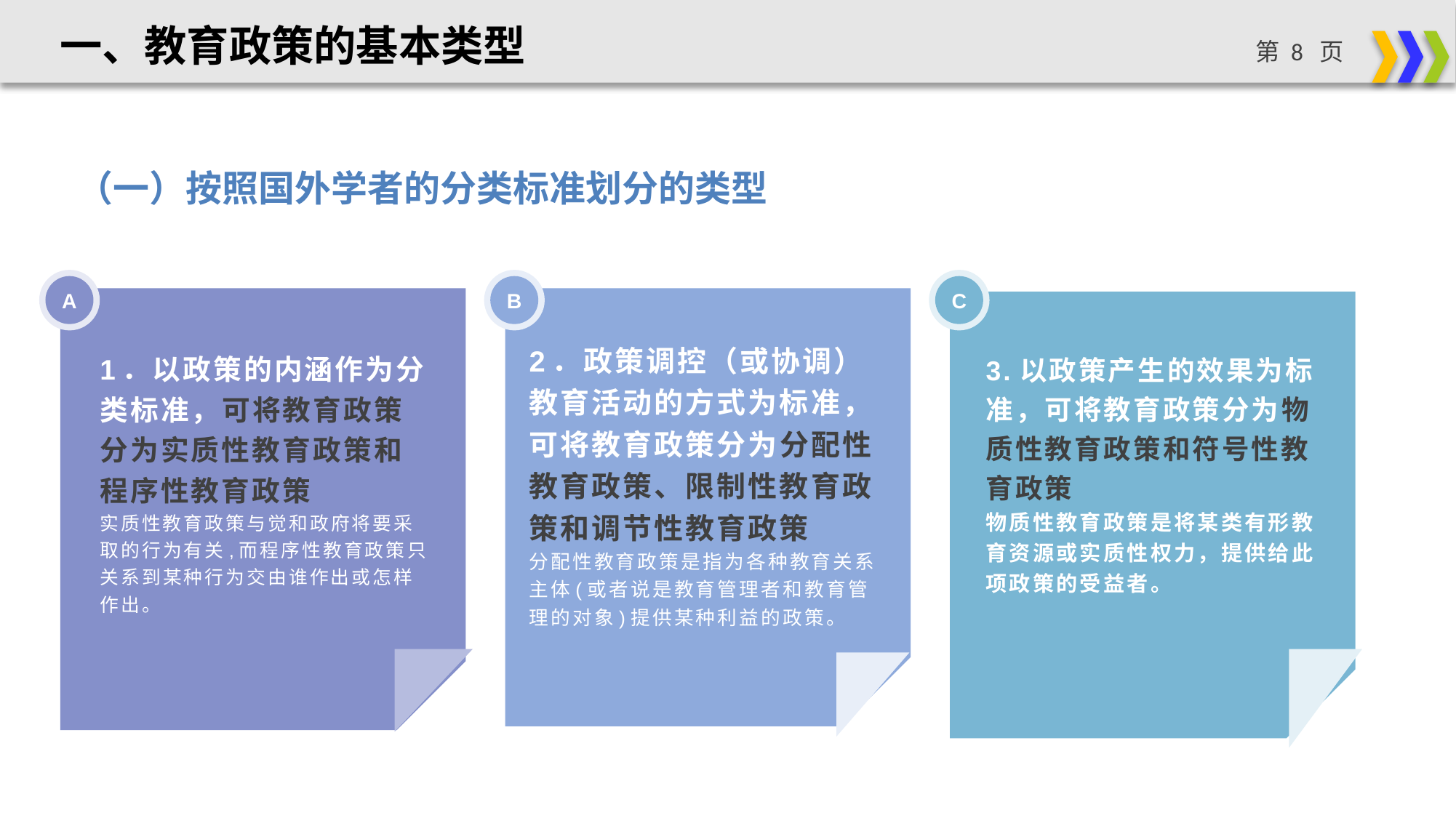

一、教育政策的基本类型
（一）按照国外学者的分类标准划分的类型

A
B
C

2．政策调控（或协调）教育活动的方式为标准，可将教育政策分为分配性教育政策、限制性教育政策和调节性教育政策
分配性教育政策是指为各种教育关系主体(或者说是教育管理者和教育管理的对象)提供某种利益的政策。
1．以政策的内涵作为分类标准，可将教育政策分为实质性教育政策和程序性教育政策
实质性教育政策与觉和政府将要采取的行为有关,而程序性教育政策只关系到某种行为交由谁作出或怎样作出。
3.以政策产生的效果为标准，可将教育政策分为物质性教育政策和符号性教育政策
物质性教育政策是将某类有形教育资源或实质性权力，提供给此项政策的受益者。